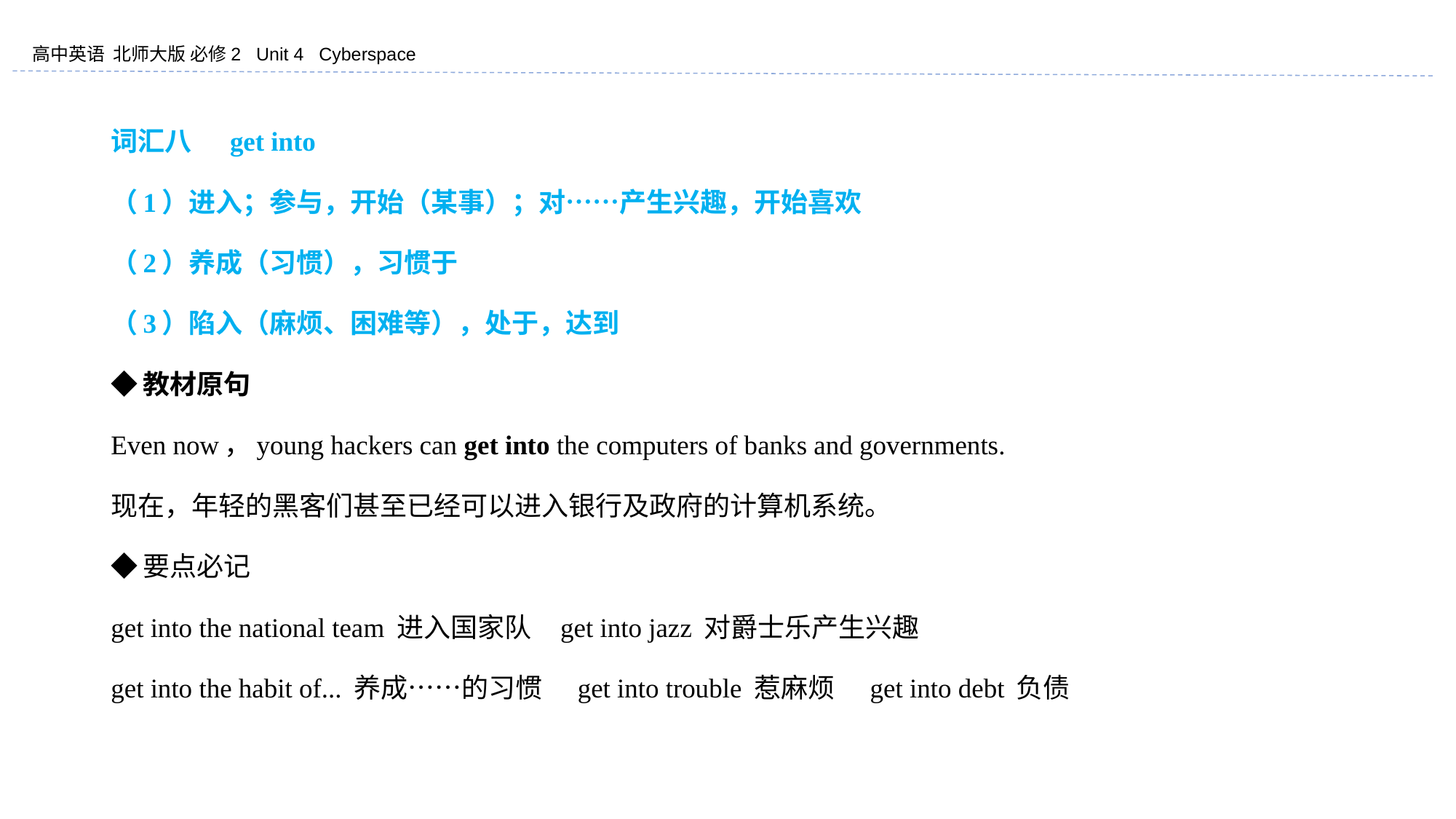

词汇八 　get into
（1）进入；参与，开始（某事）；对……产生兴趣，开始喜欢
（2）养成（习惯），习惯于
（3）陷入（麻烦、困难等），处于，达到
◆教材原句
Even now，young hackers can get into the computers of banks and governments.
现在，年轻的黑客们甚至已经可以进入银行及政府的计算机系统。
◆要点必记
get into the national team 进入国家队    get into jazz 对爵士乐产生兴趣
get into the habit of... 养成……的习惯     get into trouble 惹麻烦     get into debt 负债